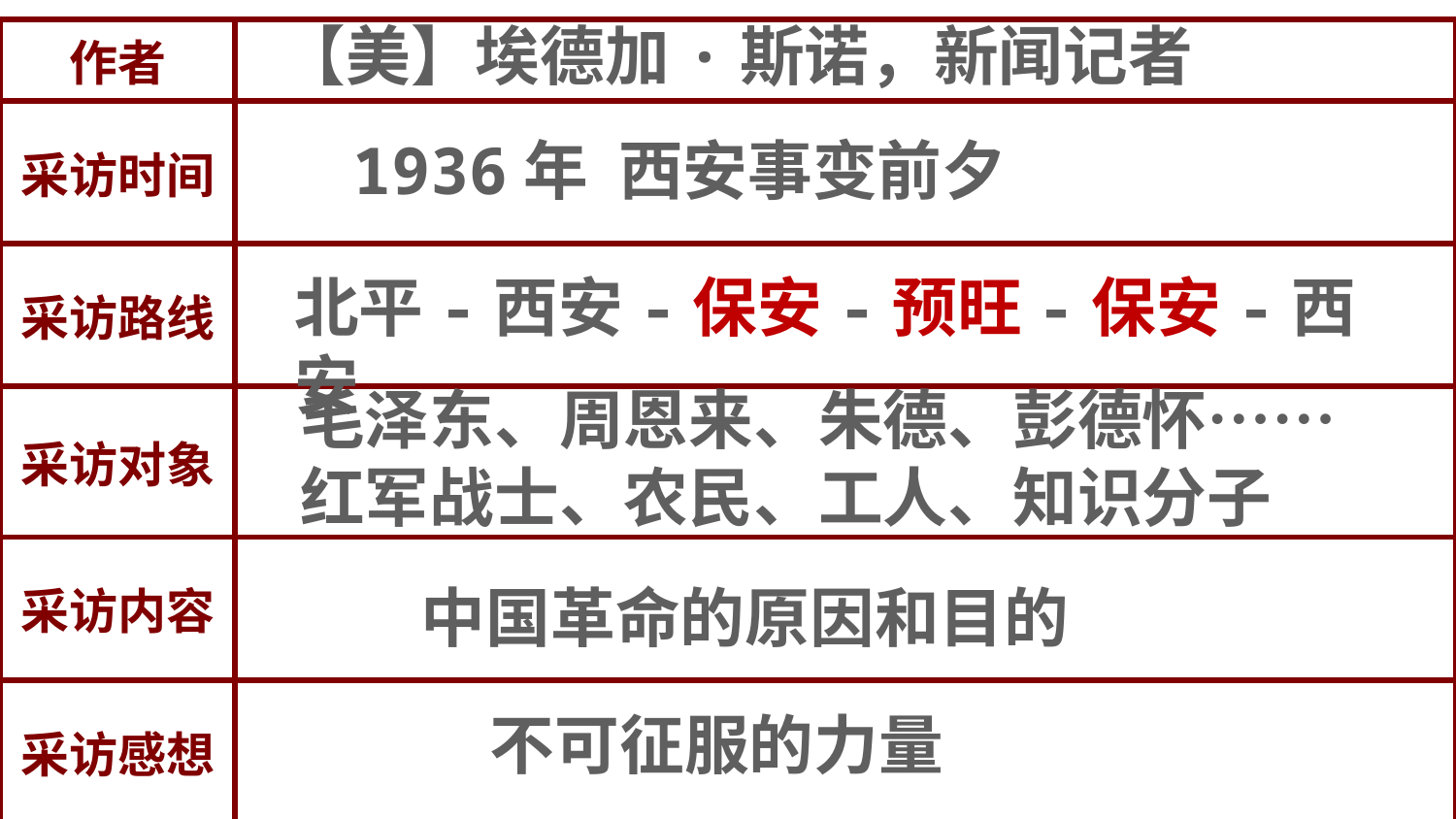

【美】埃德加·斯诺，新闻记者
| 作者 |  |
| --- | --- |
| 采访时间 |  |
| 采访路线 |  |
| 采访对象 |  |
| 采访内容 |  |
| 采访感想 |  |
1936年  西安事变前夕
北平-西安-保安-预旺-保安-西安
毛泽东、周恩来、朱德、彭德怀……
红军战士、农民、工人、知识分子
中国革命的原因和目的

不可征服的力量